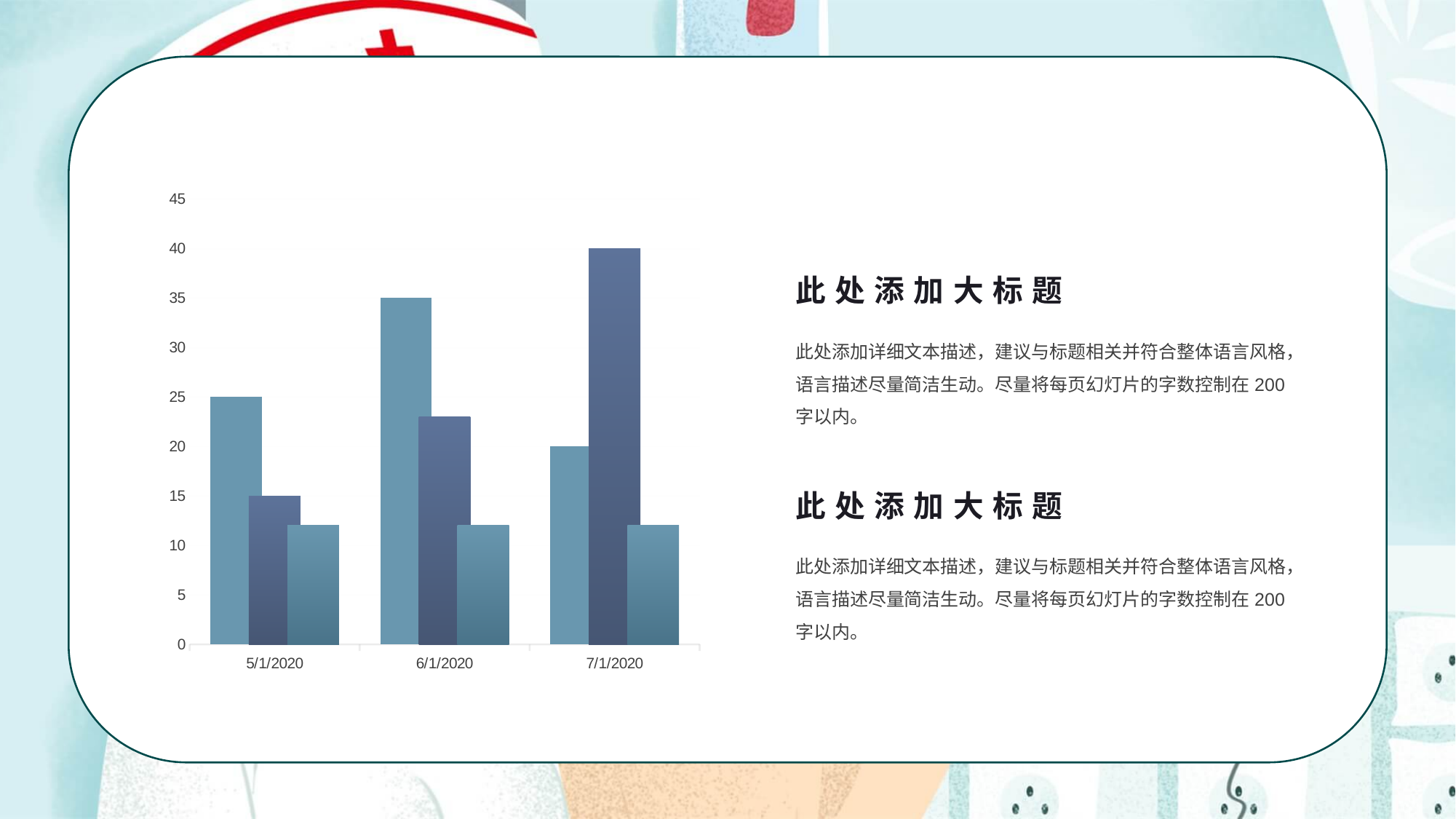

### Chart

| Category | Series 12 | Series 13 | Series 2 |
|---|---|---|---|
| 43952 | 25.0 | 15.0 | 12.0 |
| 43983 | 35.0 | 23.0 | 12.0 |
| 44013 | 20.0 | 40.0 | 12.0 |
此处添加大标题
此处添加详细文本描述，建议与标题相关并符合整体语言风格，语言描述尽量简洁生动。尽量将每页幻灯片的字数控制在200字以内。
此处添加大标题
此处添加详细文本描述，建议与标题相关并符合整体语言风格，语言描述尽量简洁生动。尽量将每页幻灯片的字数控制在200字以内。